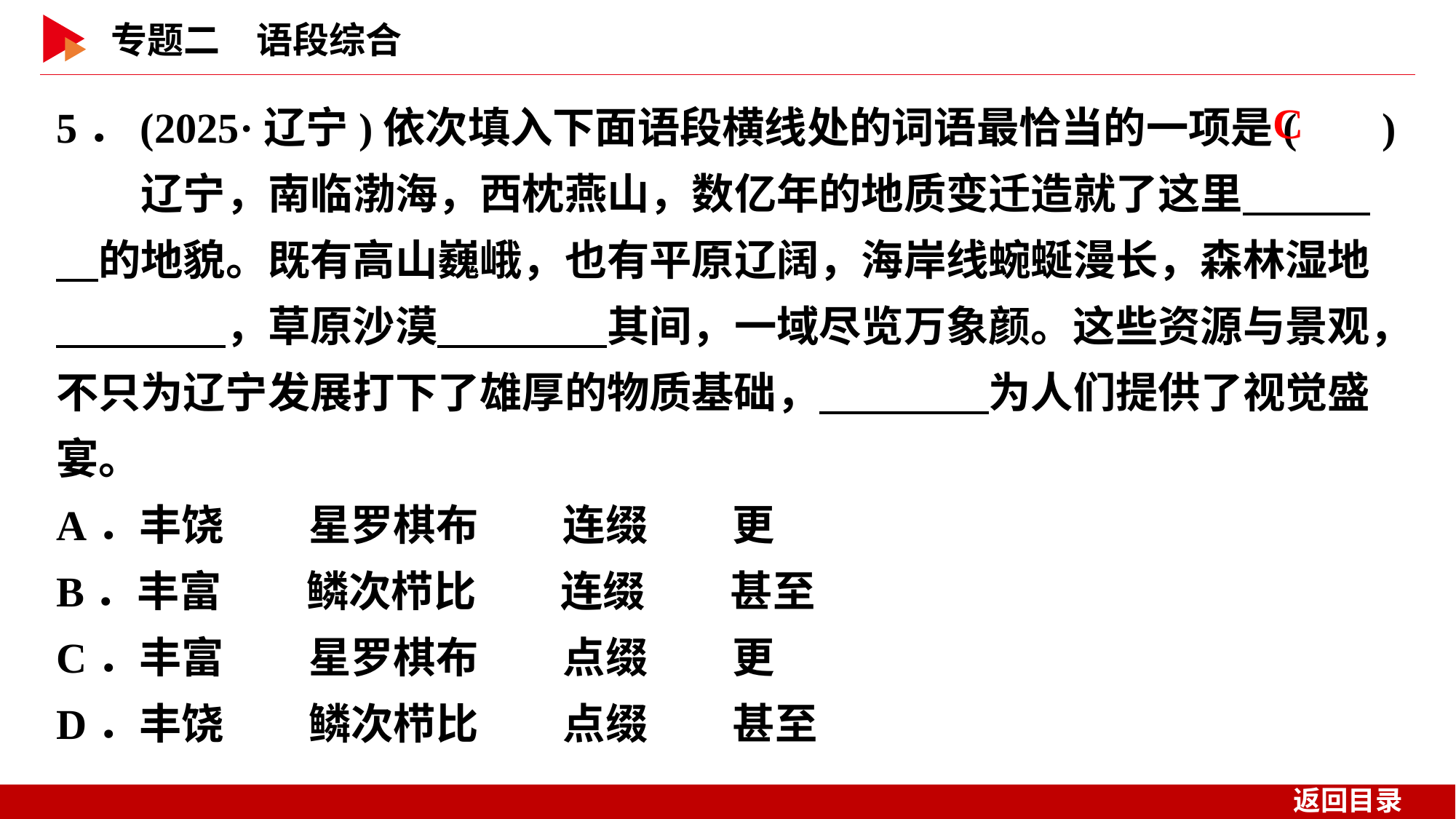

5．(2025·辽宁)依次填入下面语段横线处的词语最恰当的一项是(        )
　　辽宁，南临渤海，西枕燕山，数亿年的地质变迁造就了这里　　　　的地貌。既有高山巍峨，也有平原辽阔，海岸线蜿蜒漫长，森林湿地　　　　，草原沙漠　　　　其间，一域尽览万象颜。这些资源与景观，不只为辽宁发展打下了雄厚的物质基础，　　　　为人们提供了视觉盛宴。
A．丰饶　　星罗棋布　　连缀　　更
B．丰富　　鳞次栉比　　连缀　　甚至
C．丰富　　星罗棋布　　点缀　　更
D．丰饶　　鳞次栉比　　点缀　　甚至
   C